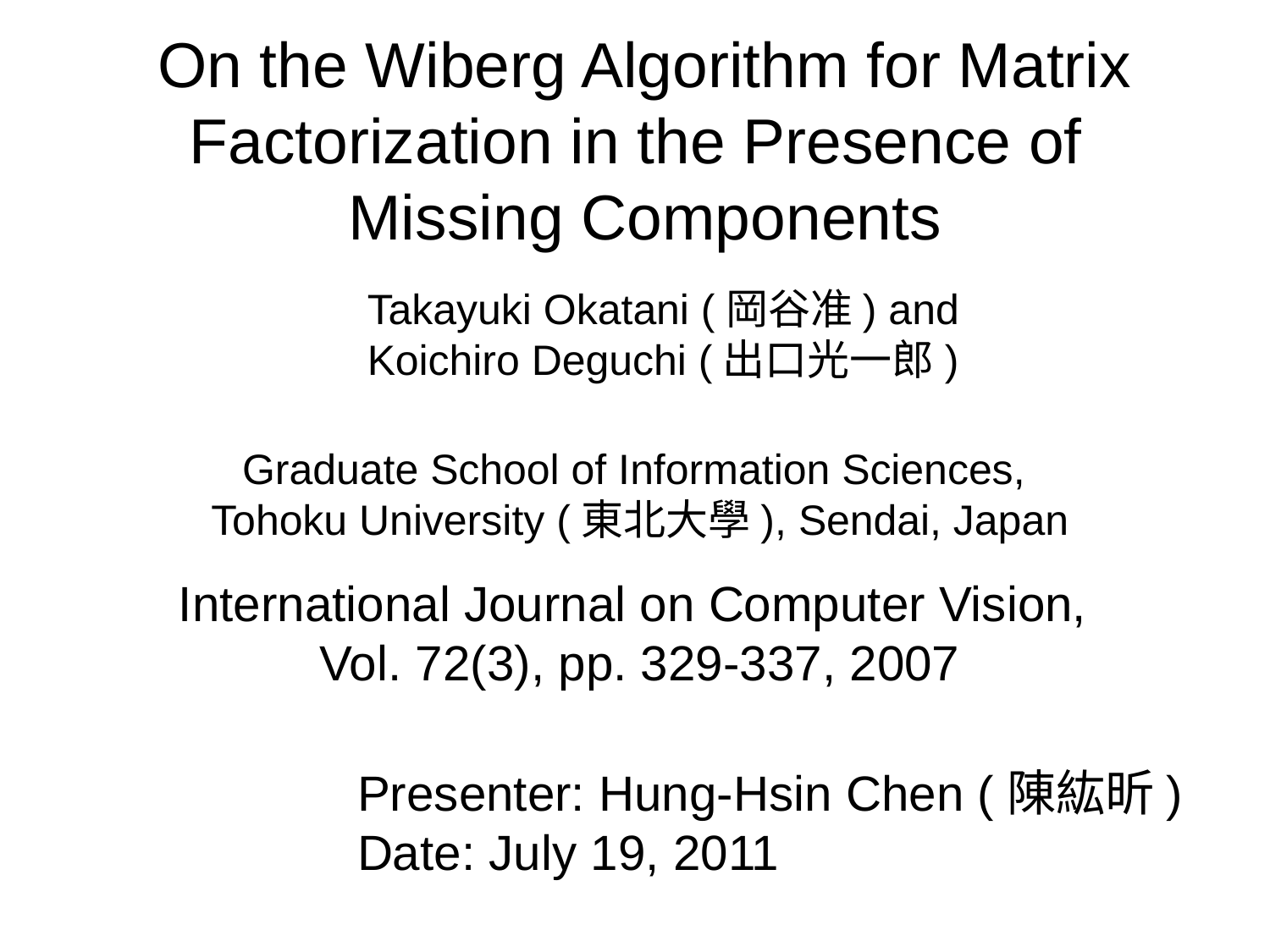

# On the Wiberg Algorithm for Matrix Factorization in the Presence of Missing Components
Takayuki Okatani (岡谷准) and
Koichiro Deguchi (出口光一郎)
Graduate School of Information Sciences,
Tohoku University (東北大學), Sendai, Japan
International Journal on Computer Vision,
Vol. 72(3), pp. 329-337, 2007
Presenter: Hung-Hsin Chen (陳紘昕)
Date: July 19, 2011